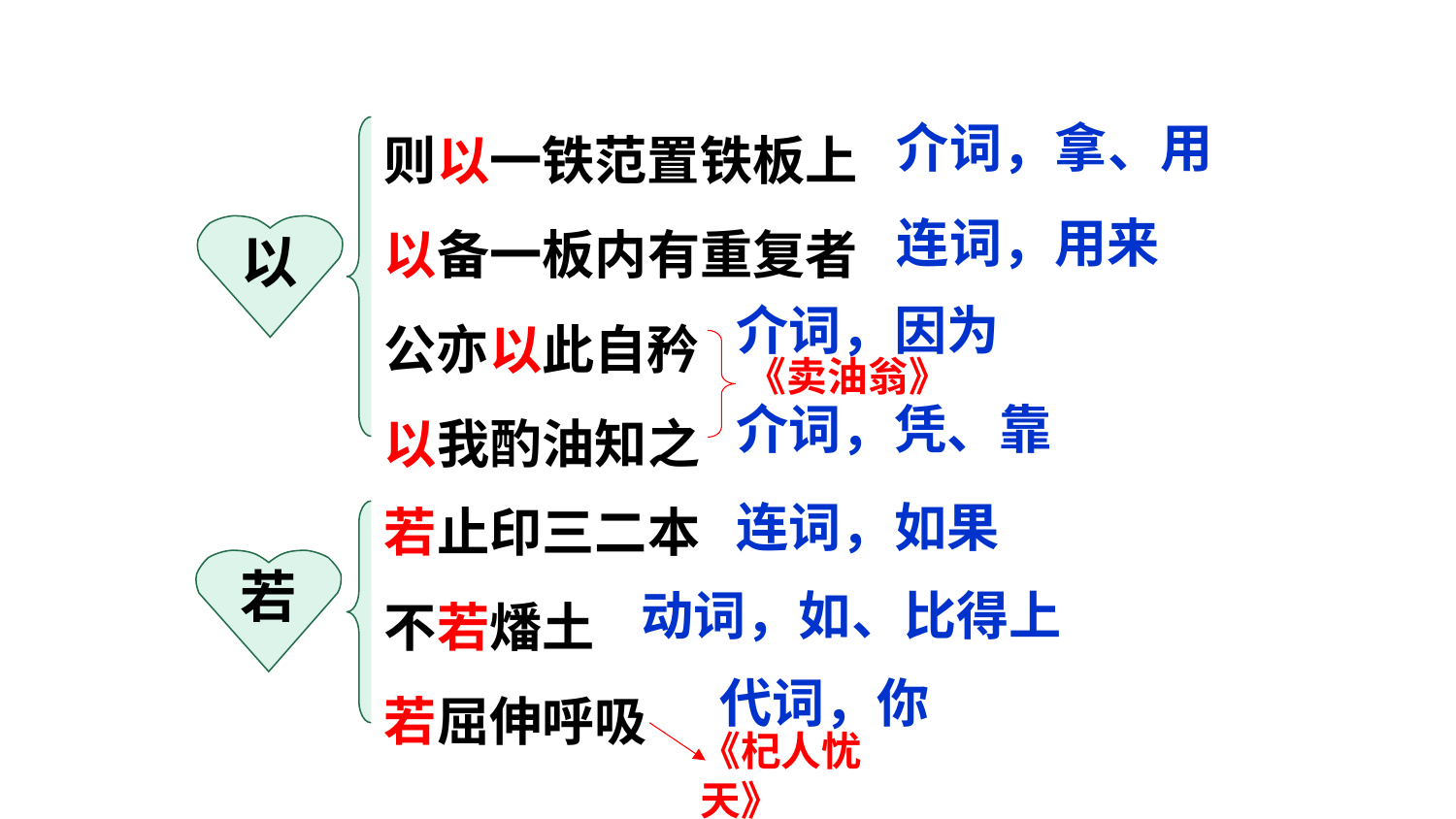

则以一铁范置铁板上
以备一板内有重复者
公亦以此自矜
以我酌油知之
介词，拿、用

以
连词，用来
介词，因为

《卖油翁》
介词，凭、靠
若止印三二本
不若燔土
若屈伸呼吸
连词，如果

若
动词，如、比得上
代词，你
《杞人忧天》